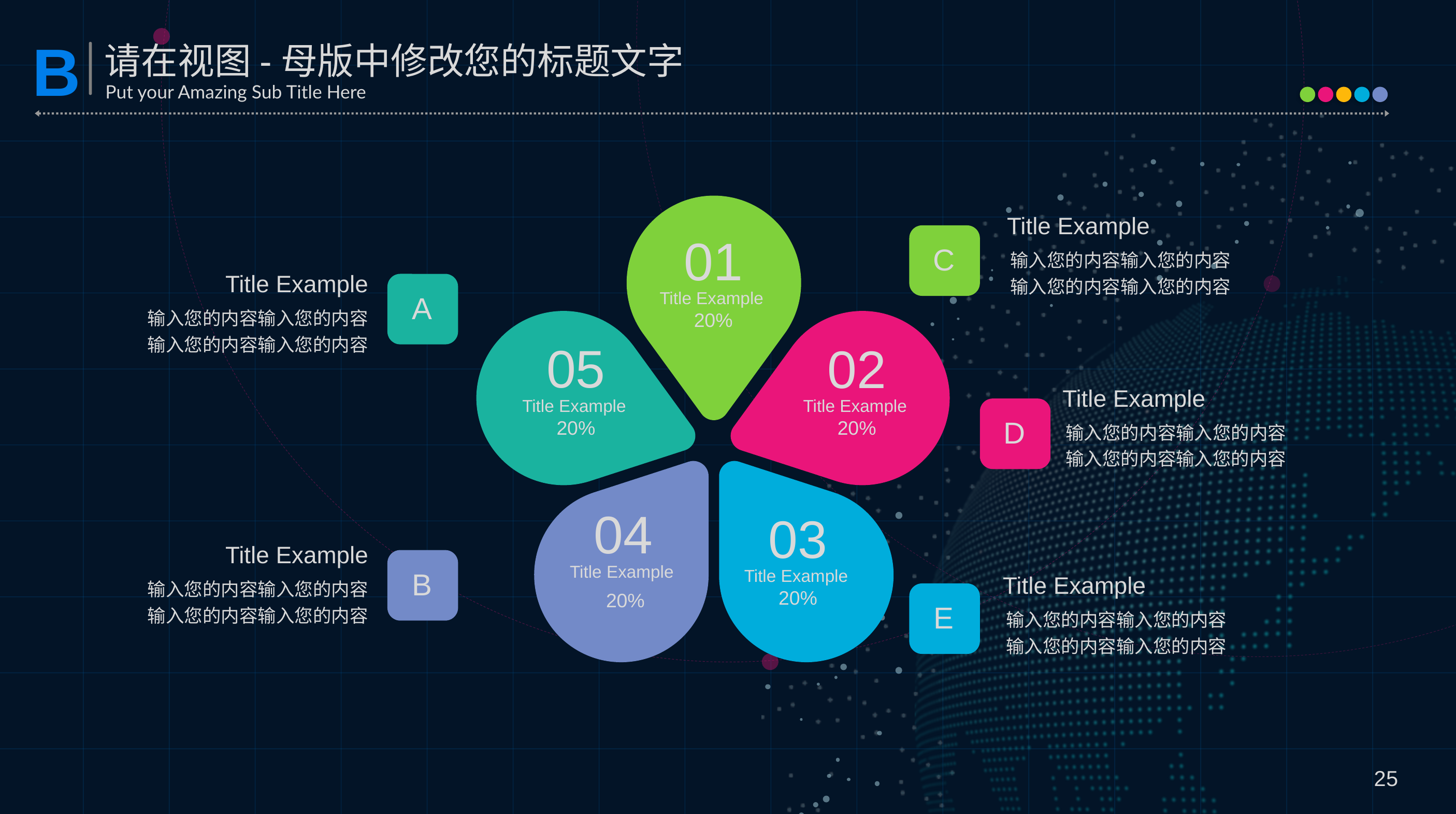

01
Title Example
20%
Title Example

C
输入您的内容输入您的内容输入您的内容输入您的内容
Title Example

A
输入您的内容输入您的内容输入您的内容输入您的内容

05
Title Example
20%

02
Title Example
20%
Title Example

D
输入您的内容输入您的内容输入您的内容输入您的内容

04
Title Example
20%

03
Title Example
20%
Title Example

B
输入您的内容输入您的内容输入您的内容输入您的内容
Title Example

E
输入您的内容输入您的内容输入您的内容输入您的内容
25